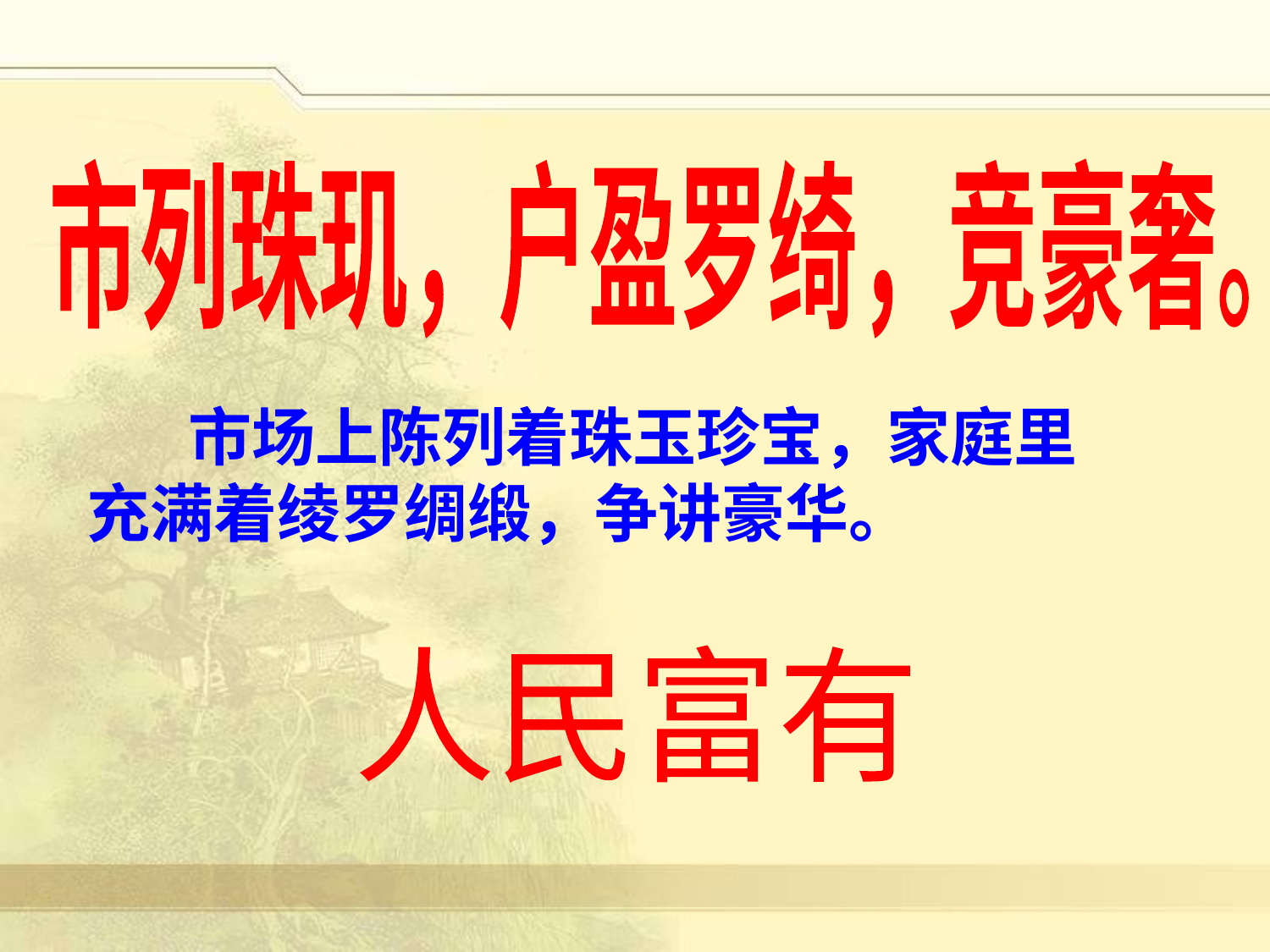

市列珠玑，户盈罗绮，竞豪奢。
      市场上陈列着珠玉珍宝，家庭里充满着绫罗绸缎，争讲豪华。
人民富有